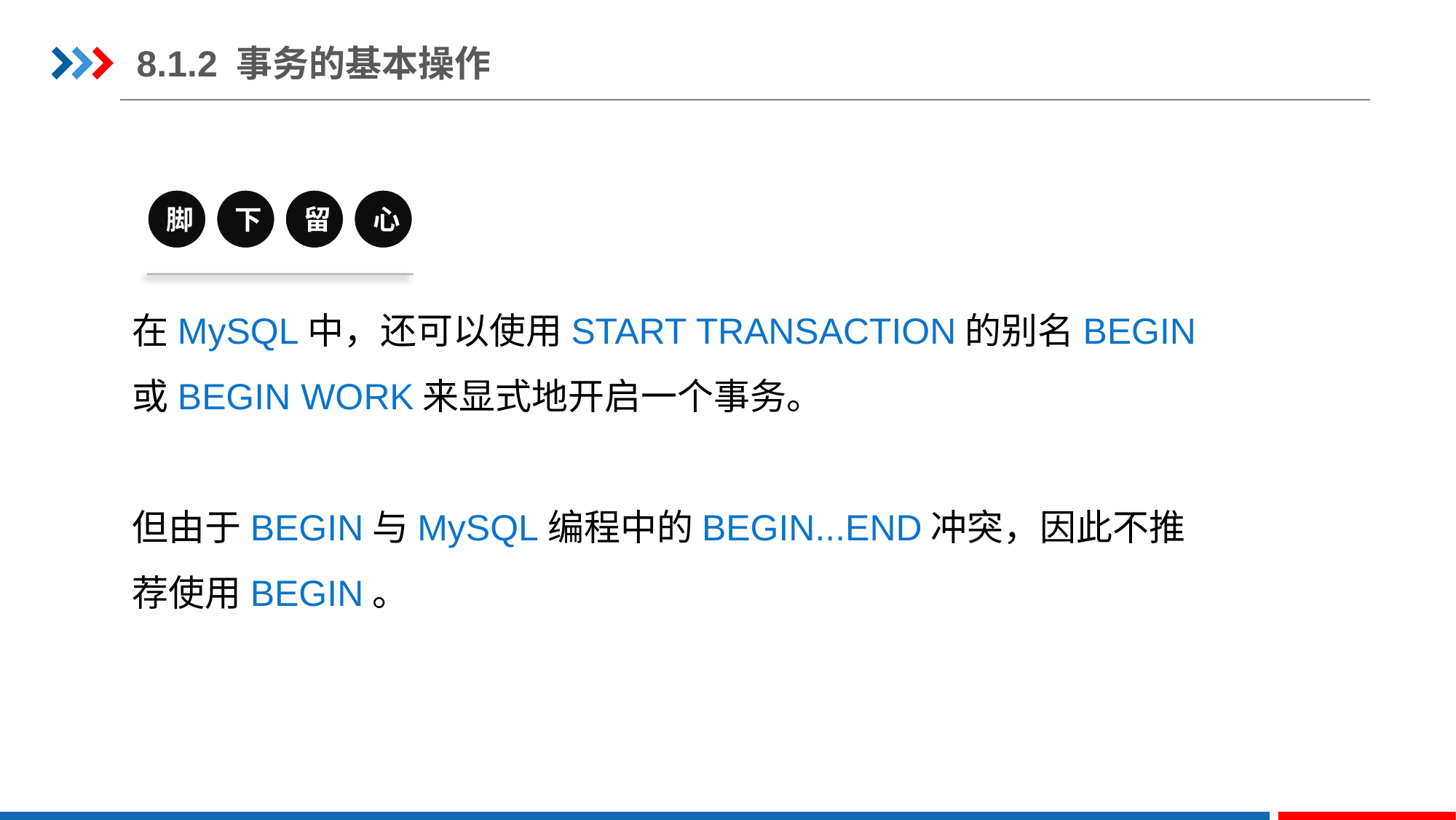

8.1.2 事务的基本操作
脚
下
留
心
在MySQL中，还可以使用START TRANSACTION的别名BEGIN或BEGIN WORK来显式地开启一个事务。

但由于BEGIN与MySQL编程中的BEGIN...END冲突，因此不推荐使用BEGIN。